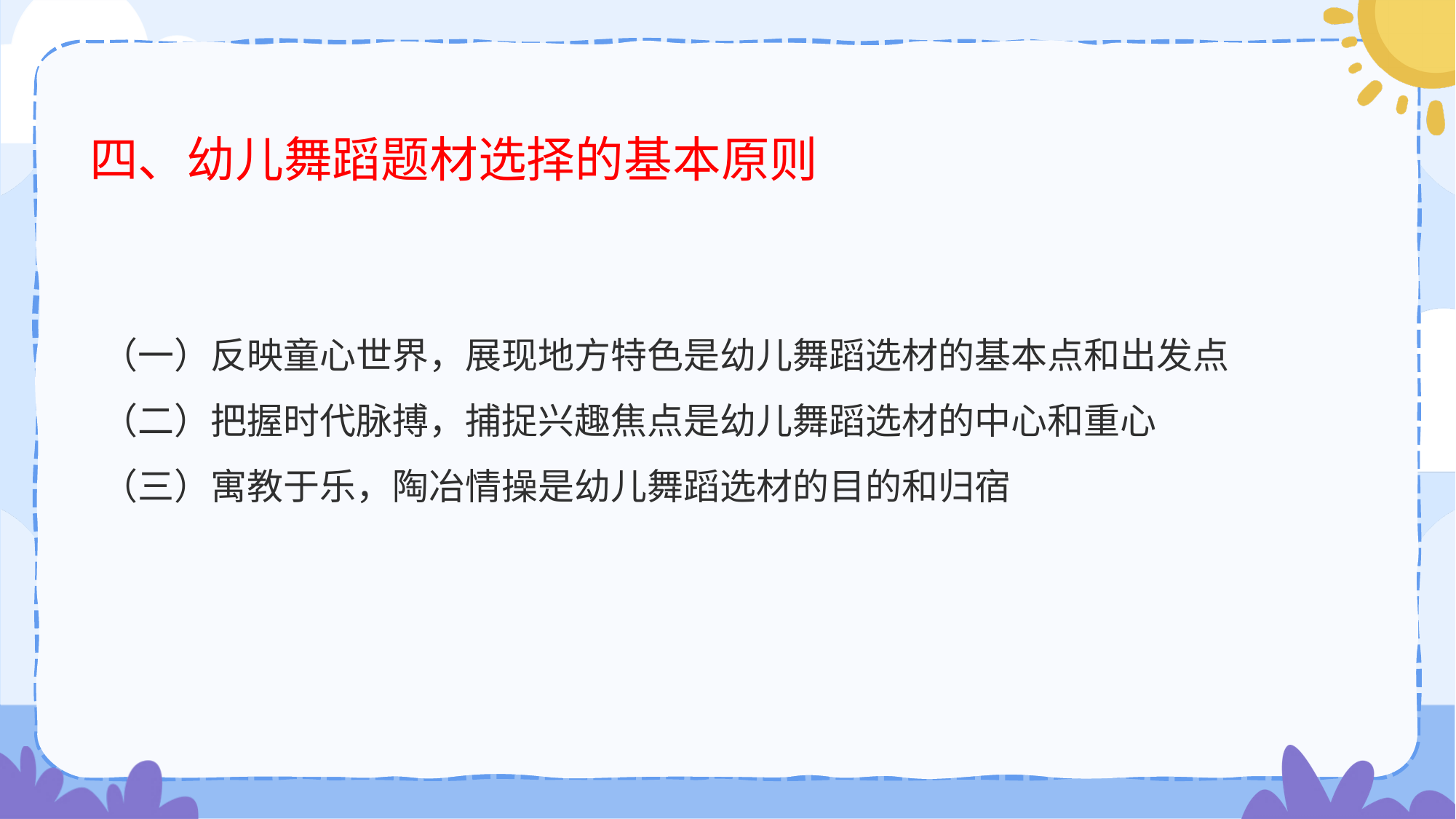

# 四、幼儿舞蹈题材选择的基本原则

（一）反映童心世界，展现地方特色是幼儿舞蹈选材的基本点和出发点
（二）把握时代脉搏，捕捉兴趣焦点是幼儿舞蹈选材的中心和重心
（三）寓教于乐，陶冶情操是幼儿舞蹈选材的目的和归宿